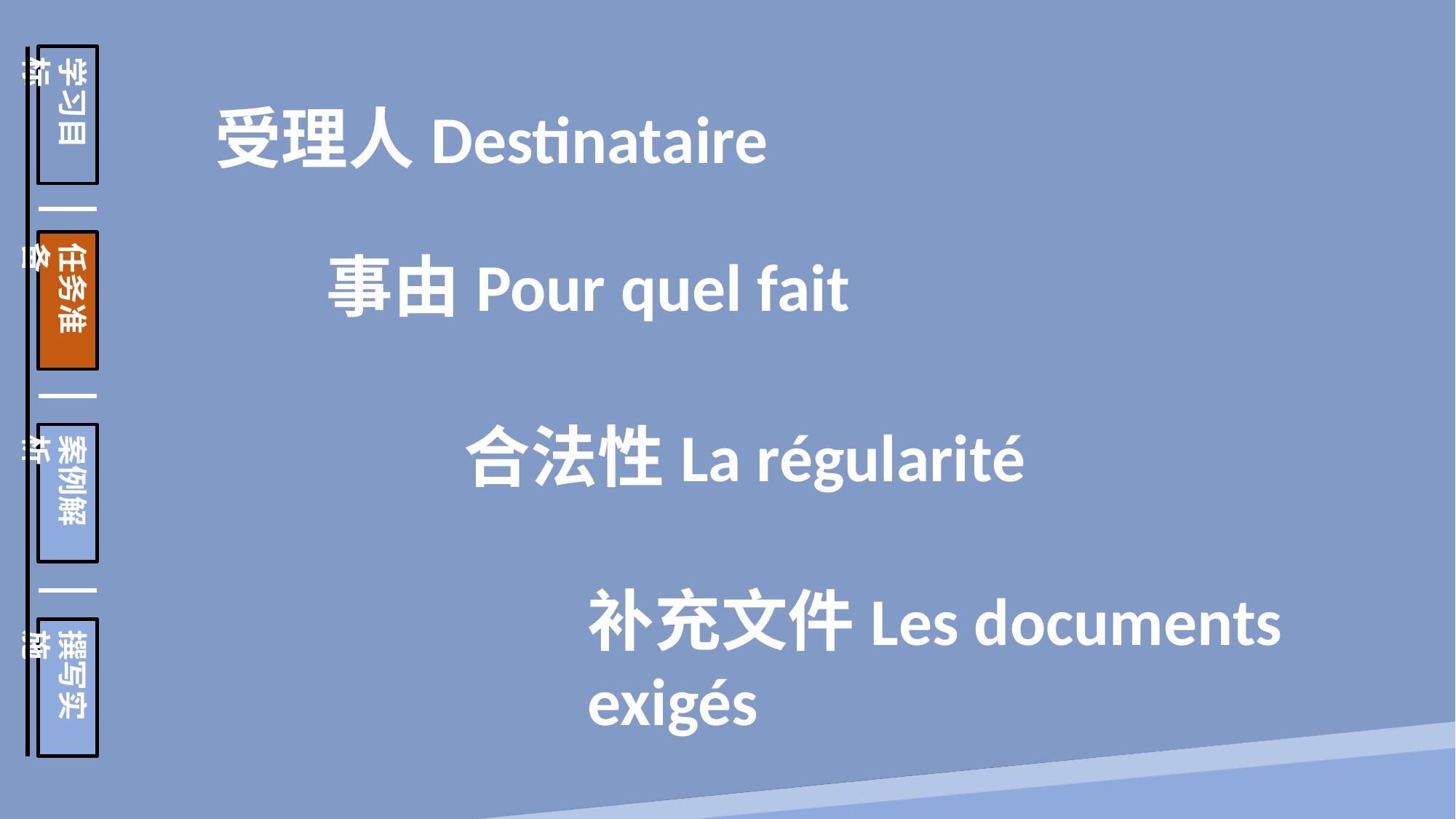

学习目标
任务准备
案例解析
撰写实施
受理人Destinataire
事由Pour quel fait
合法性La régularité
补充文件Les documents exigés